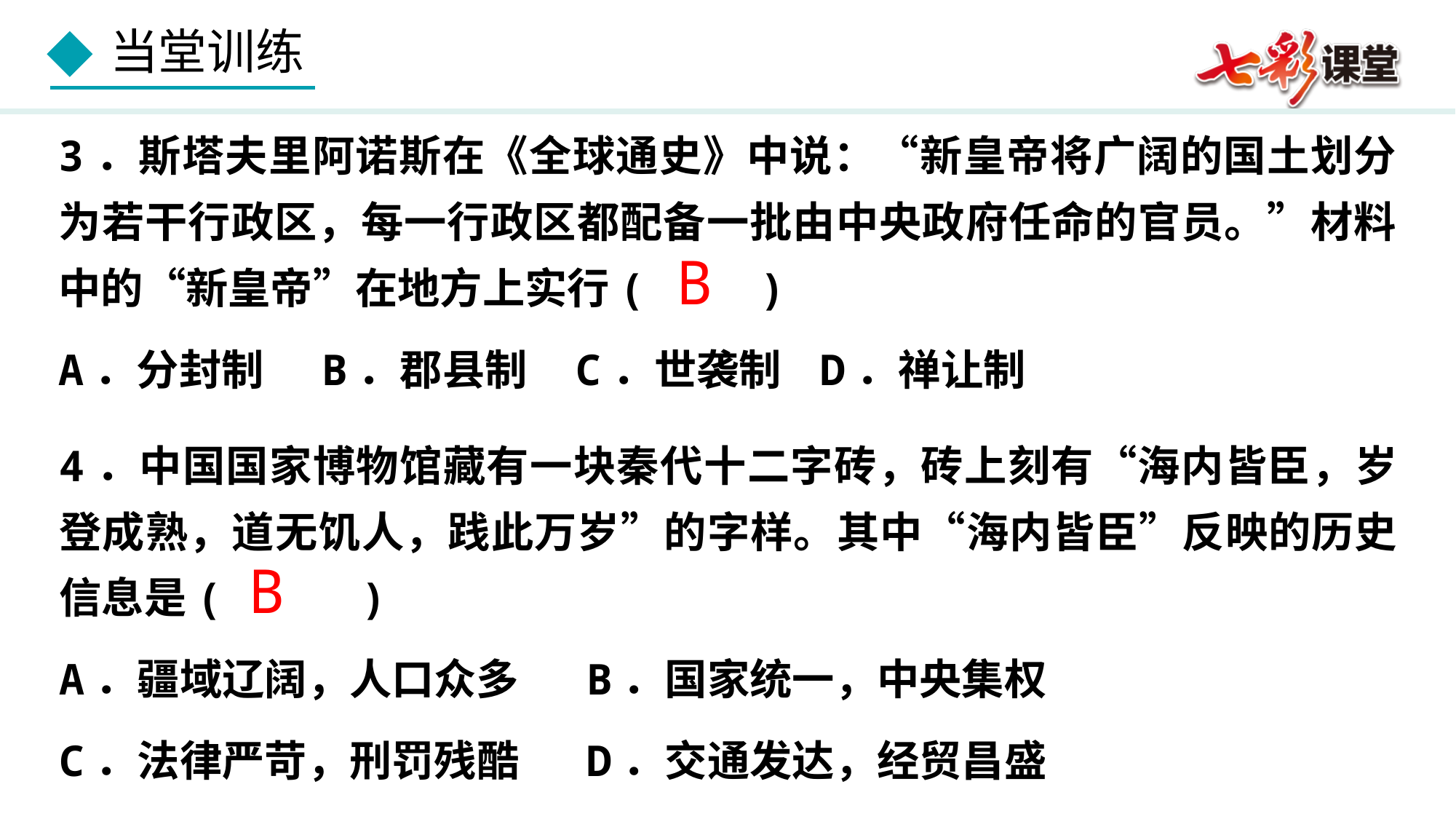

3．斯塔夫里阿诺斯在《全球通史》中说：“新皇帝将广阔的国土划分为若干行政区，每一行政区都配备一批由中央政府任命的官员。”材料中的“新皇帝”在地方上实行(　 　)
A．分封制     B．郡县制    C．世袭制   D．禅让制
B
4．中国国家博物馆藏有一块秦代十二字砖，砖上刻有“海内皆臣，岁登成熟，道无饥人，践此万岁”的字样。其中“海内皆臣”反映的历史信息是(   　)
A．疆域辽阔，人口众多      B．国家统一，中央集权
C．法律严苛，刑罚残酷      D．交通发达，经贸昌盛
B